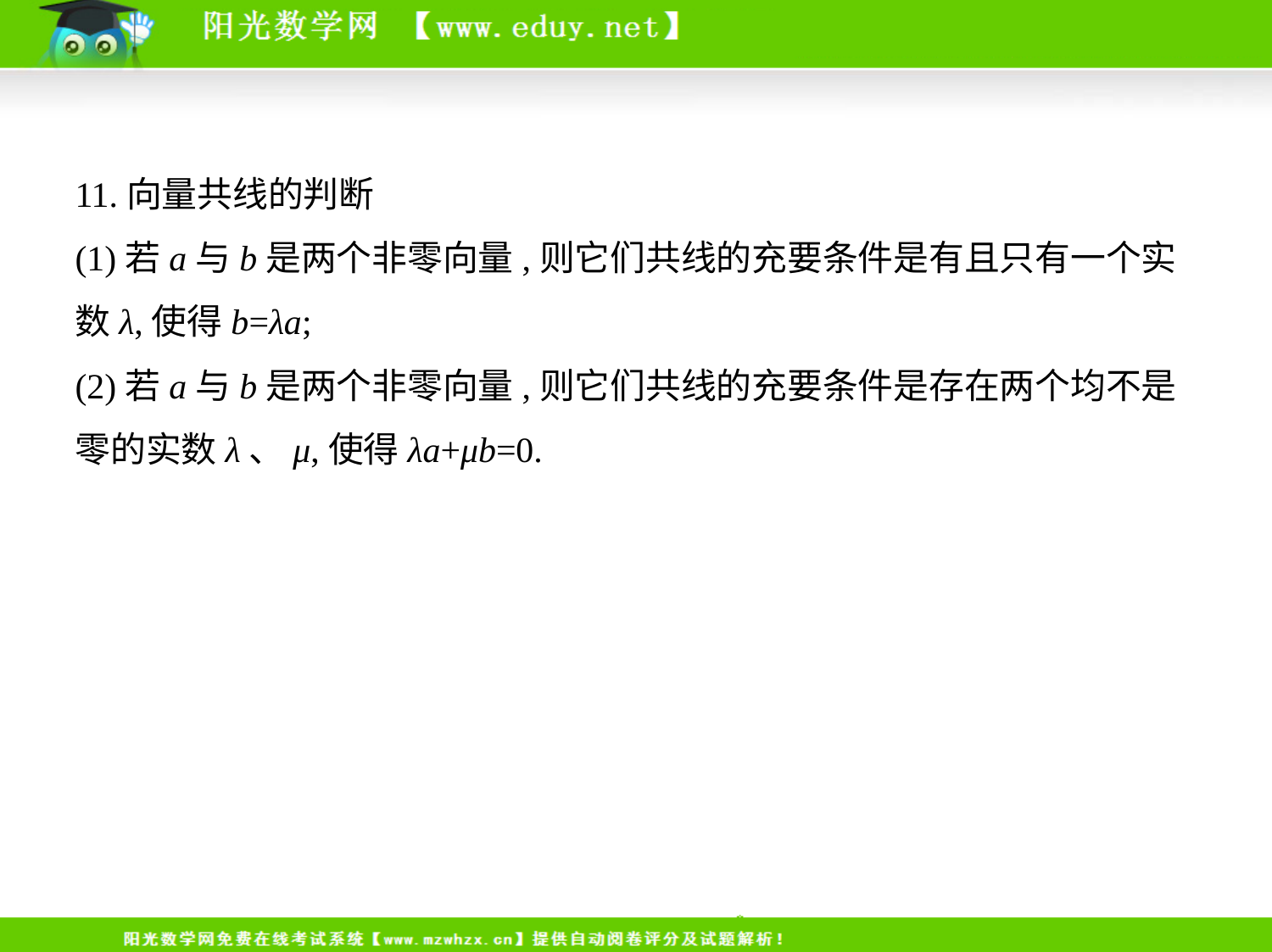

11.向量共线的判断
(1)若a与b是两个非零向量,则它们共线的充要条件是有且只有一个实
数λ,使得b=λa;
(2)若a与b是两个非零向量,则它们共线的充要条件是存在两个均不是
零的实数λ、μ,使得λa+μb=0.